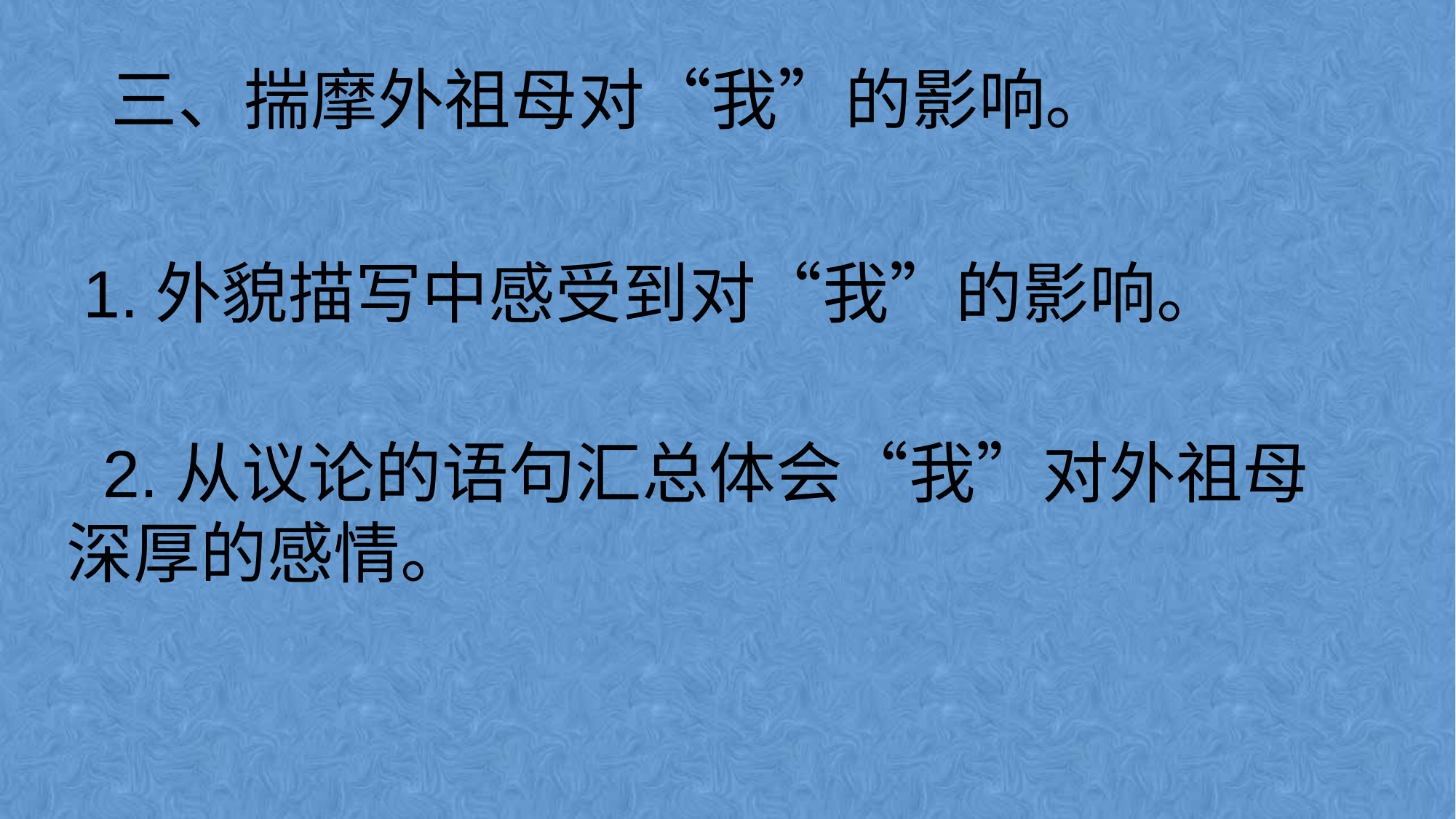

# 三、揣摩外祖母对“我”的影响。
1.外貌描写中感受到对“我”的影响。
2.从议论的语句汇总体会“我”对外祖母深厚的感情。